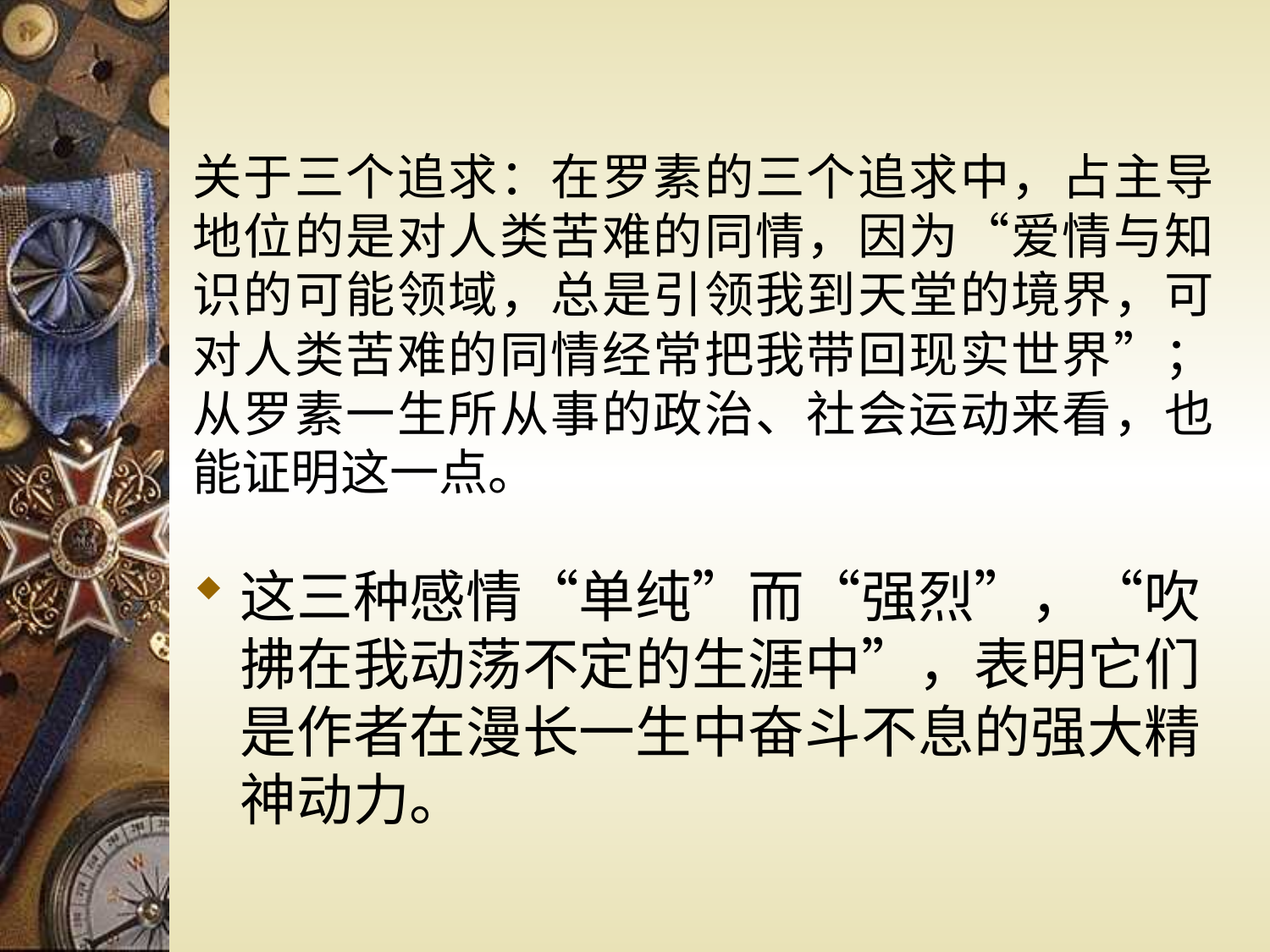

# 关于三个追求：在罗素的三个追求中，占主导地位的是对人类苦难的同情，因为“爱情与知识的可能领域，总是引领我到天堂的境界，可对人类苦难的同情经常把我带回现实世界”；从罗素一生所从事的政治、社会运动来看，也能证明这一点。
这三种感情“单纯”而“强烈”，“吹拂在我动荡不定的生涯中”，表明它们是作者在漫长一生中奋斗不息的强大精神动力。